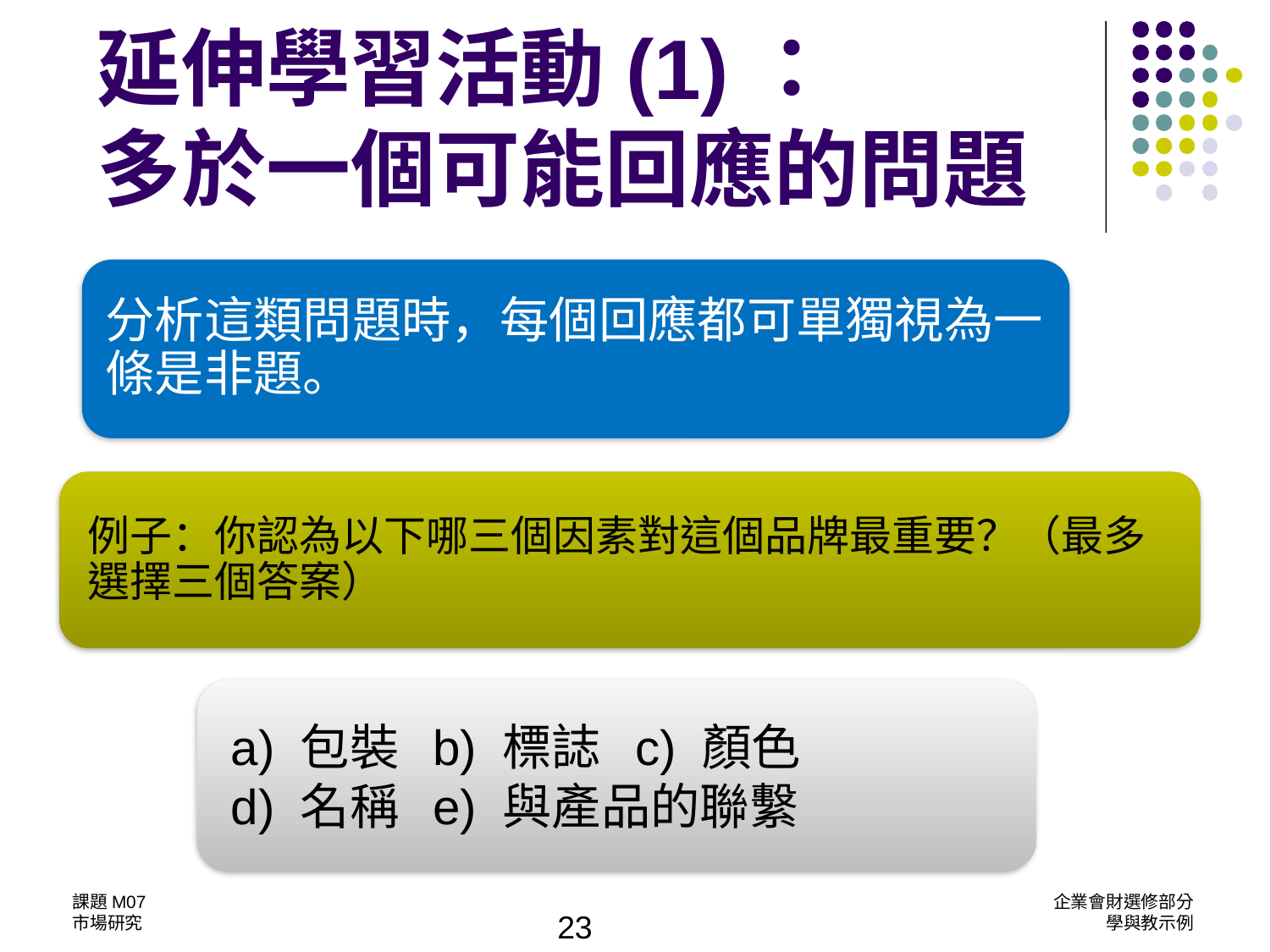

延伸學習活動(1)：
多於一個可能回應的問題

分析這類問題時，每個回應都可單獨視為一條是非題。

例子：你認為以下哪三個因素對這個品牌最重要？（最多選擇三個答案）
a) 包裝  b) 標誌  c) 顏色
d) 名稱  e) 與產品的聯繫